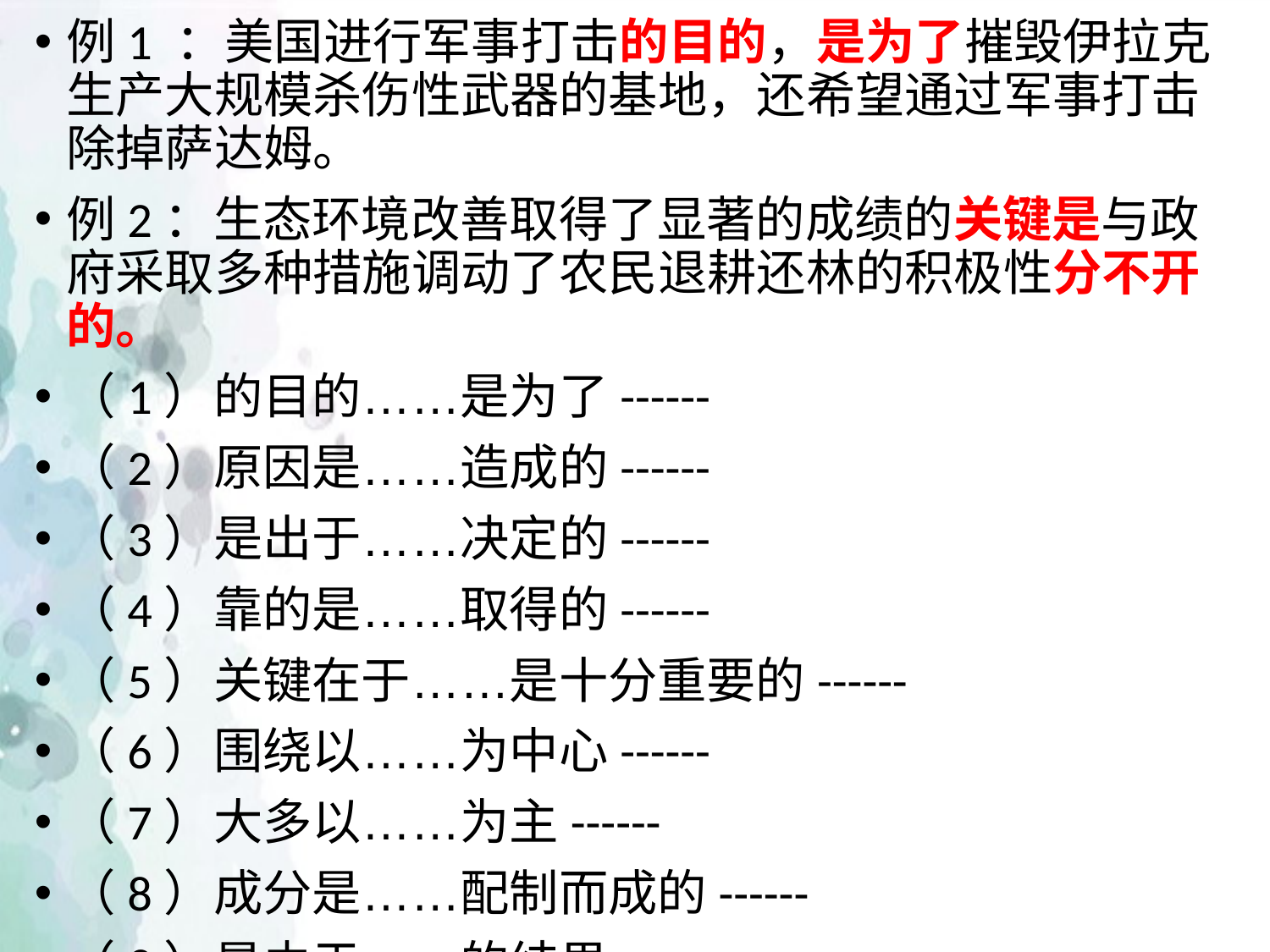

例1 ：美国进行军事打击的目的，是为了摧毁伊拉克生产大规模杀伤性武器的基地，还希望通过军事打击除掉萨达姆。
例2：生态环境改善取得了显著的成绩的关键是与政府采取多种措施调动了农民退耕还林的积极性分不开的。
（1）的目的……是为了------
（2）原因是……造成的------
（3）是出于……决定的------
（4）靠的是……取得的------
（5）关键在于……是十分重要的------
（6）围绕以……为中心------
（7）大多以……为主------
（8）成分是……配制而成的------
（9）是由于……的结果------